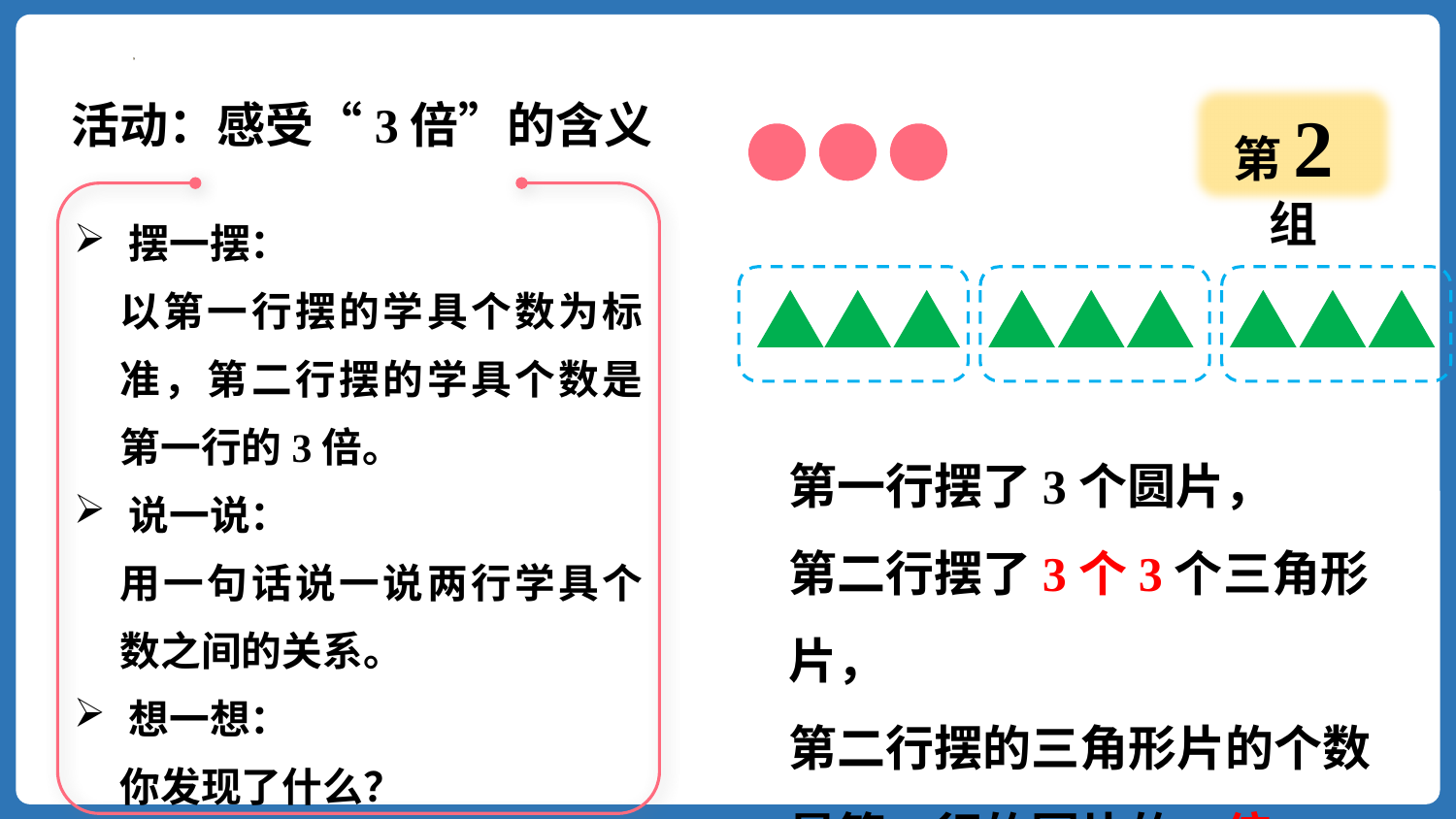

第2组
活动：感受“3倍”的含义

摆一摆：
以第一行摆的学具个数为标准，第二行摆的学具个数是第一行的3倍。
说一说：
用一句话说一说两行学具个数之间的关系。
想一想：
你发现了什么？

第一行摆了3个圆片，
第二行摆了3个3个三角形片，
第二行摆的三角形片的个数是第一行的圆片的3倍。